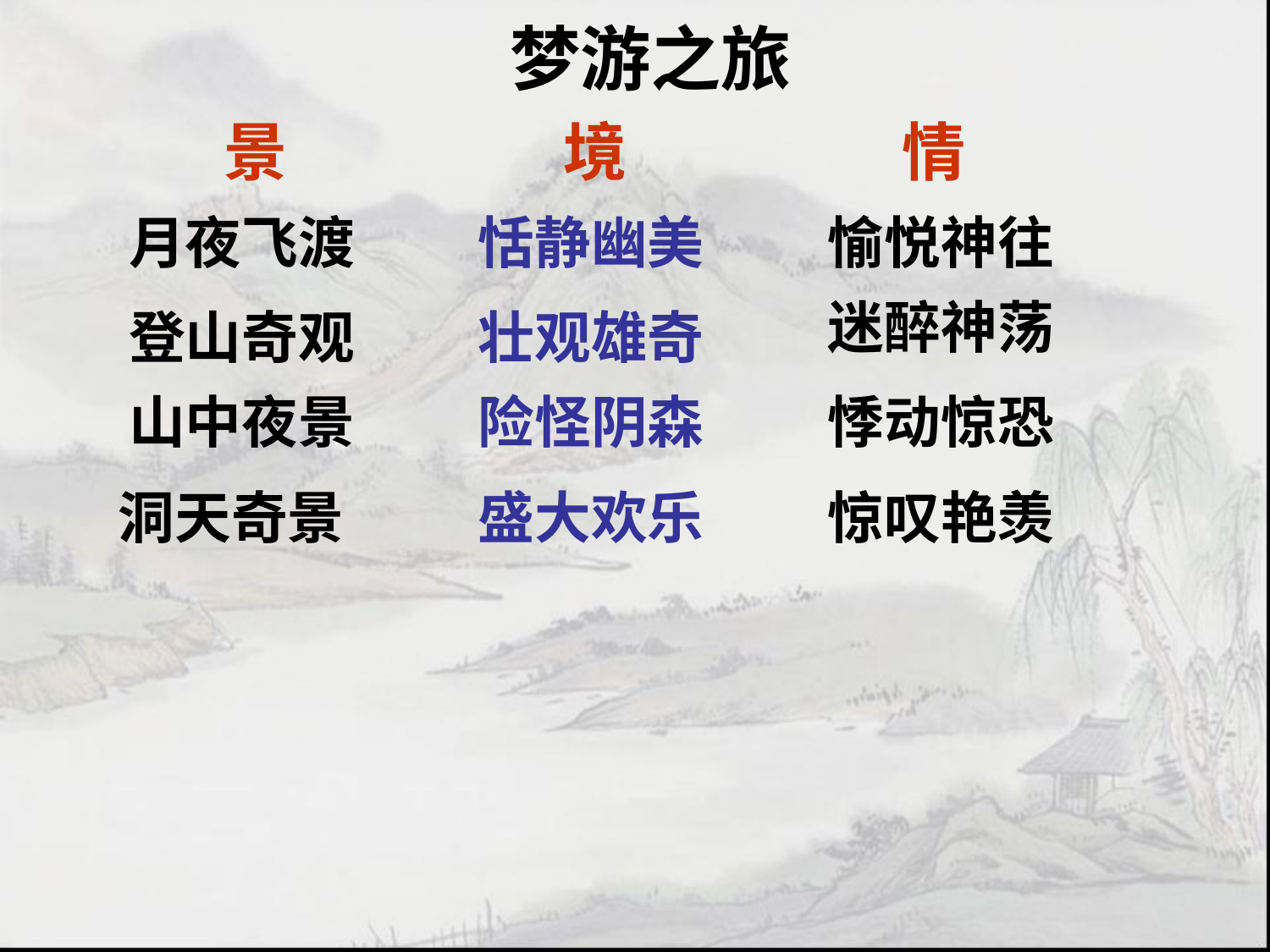

梦游之旅
景
境
情
月夜飞渡
恬静幽美
愉悦神往

迷醉神荡
登山奇观
壮观雄奇
山中夜景
险怪阴森
悸动惊恐
洞天奇景
盛大欢乐
惊叹艳羡